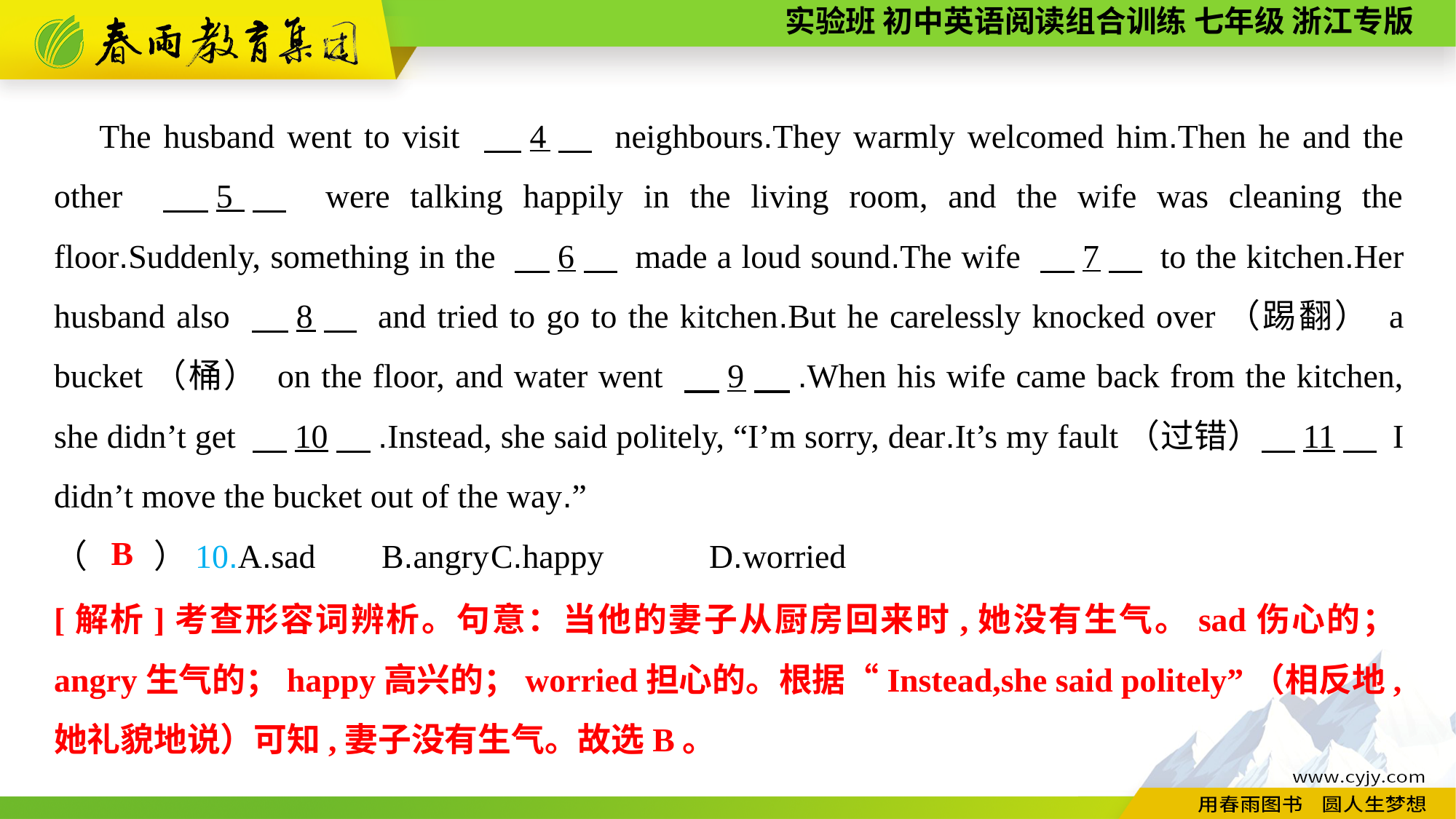

The husband went to visit 　4　 neighbours.They warmly welcomed him.Then he and the other 　5　 were talking happily in the living room, and the wife was cleaning the floor.Suddenly, something in the 　6　 made a loud sound.The wife 　7　 to the kitchen.Her husband also 　8　 and tried to go to the kitchen.But he carelessly knocked over（踢翻） a bucket（桶） on the floor, and water went 　9　.When his wife came back from the kitchen, she didn’t get 　10　.Instead, she said politely, “I’m sorry, dear.It’s my fault（过错）　11　 I didn’t move the bucket out of the way.”
（　　）10.A.sad	B.angry	C.happy	D.worried
B
[解析]考查形容词辨析。句意：当他的妻子从厨房回来时,她没有生气。sad伤心的；angry生气的；happy高兴的；worried担心的。根据“Instead,she said politely”（相反地,她礼貌地说）可知,妻子没有生气。故选B。